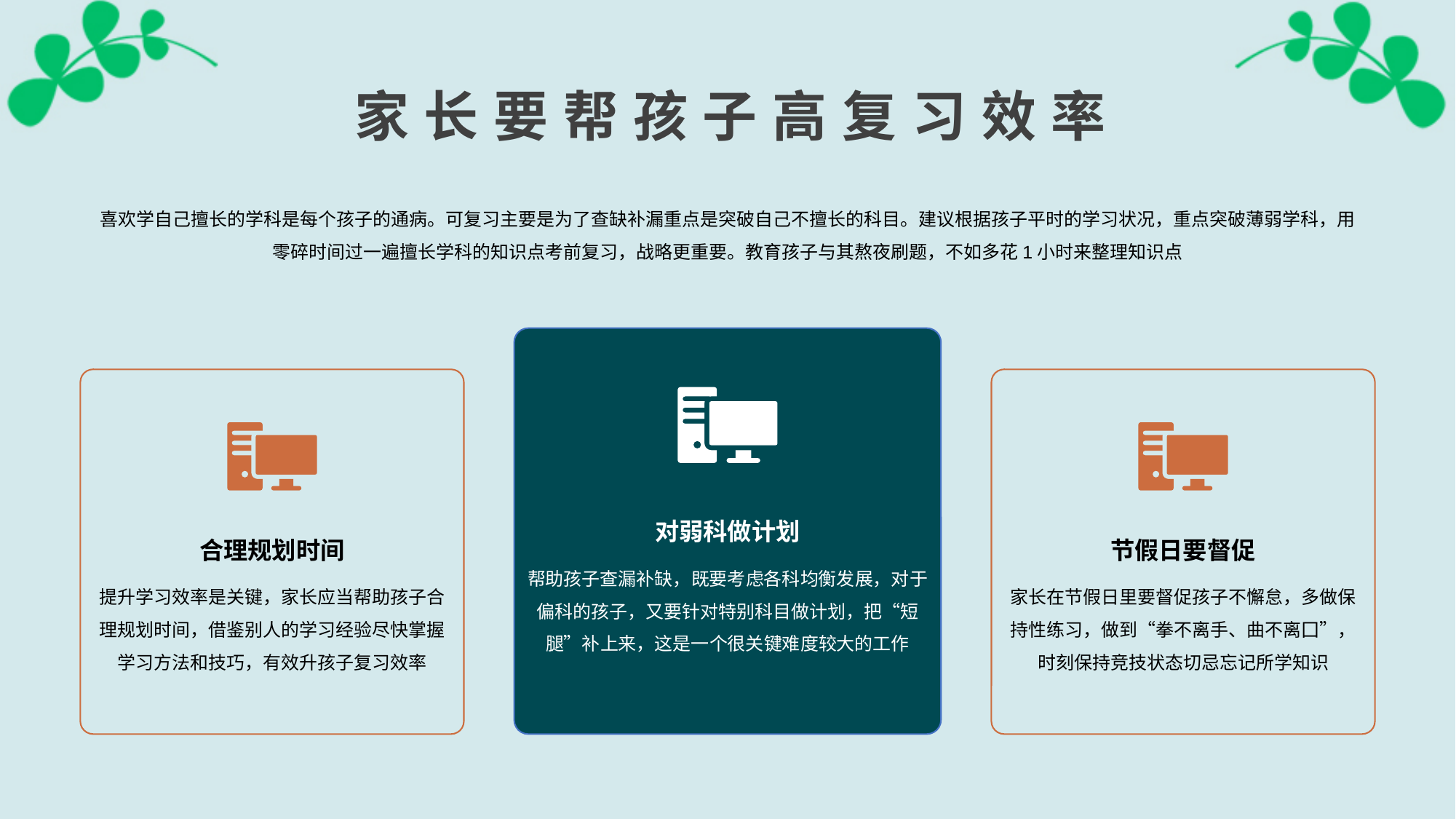

家长要帮孩子高复习效率
喜欢学自己擅长的学科是每个孩子的通病。可复习主要是为了查缺补漏重点是突破自己不擅长的科目。建议根据孩子平时的学习状况，重点突破薄弱学科，用零碎时间过一遍擅长学科的知识点考前复习，战略更重要。教育孩子与其熬夜刷题，不如多花1小时来整理知识点

对弱科做计划
合理规划时间
节假日要督促
帮助孩子查漏补缺，既要考虑各科均衡发展，对于偏科的孩子，又要针对特别科目做计划，把“短腿”补上来，这是一个很关键难度较大的工作
提升学习效率是关键，家长应当帮助孩子合理规划时间，借鉴别人的学习经验尽快掌握学习方法和技巧，有效升孩子复习效率
家长在节假日里要督促孩子不懈怠，多做保持性练习，做到“拳不离手、曲不离囗”，时刻保持竞技状态切忌忘记所学知识